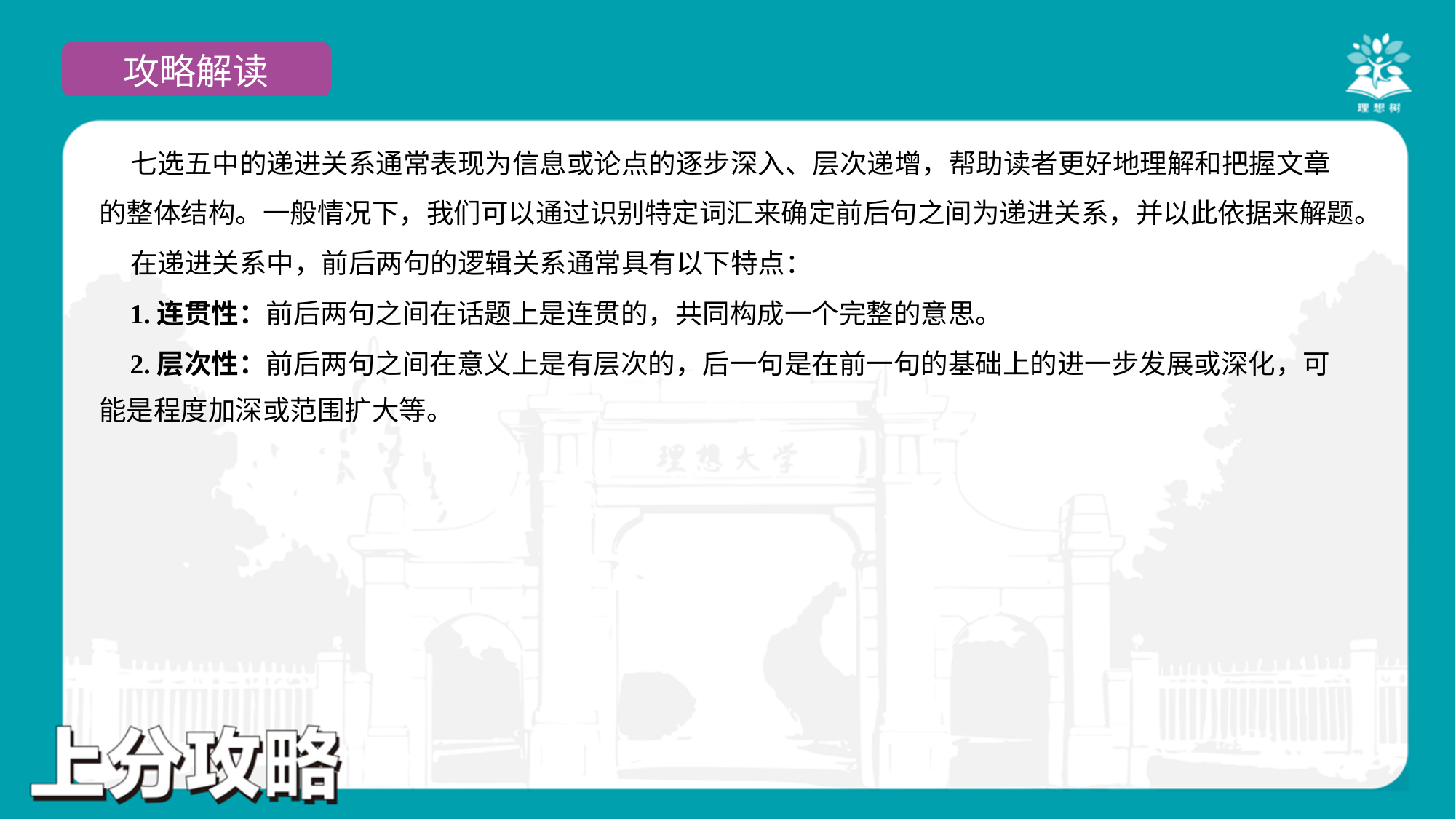

七选五中的递进关系通常表现为信息或论点的逐步深入、层次递增，帮助读者更好地理解和把握文章
的整体结构。一般情况下，我们可以通过识别特定词汇来确定前后句之间为递进关系，并以此依据来解题。
    在递进关系中，前后两句的逻辑关系通常具有以下特点：
    1.连贯性：前后两句之间在话题上是连贯的，共同构成一个完整的意思。
    2.层次性：前后两句之间在意义上是有层次的，后一句是在前一句的基础上的进一步发展或深化，可
能是程度加深或范围扩大等。